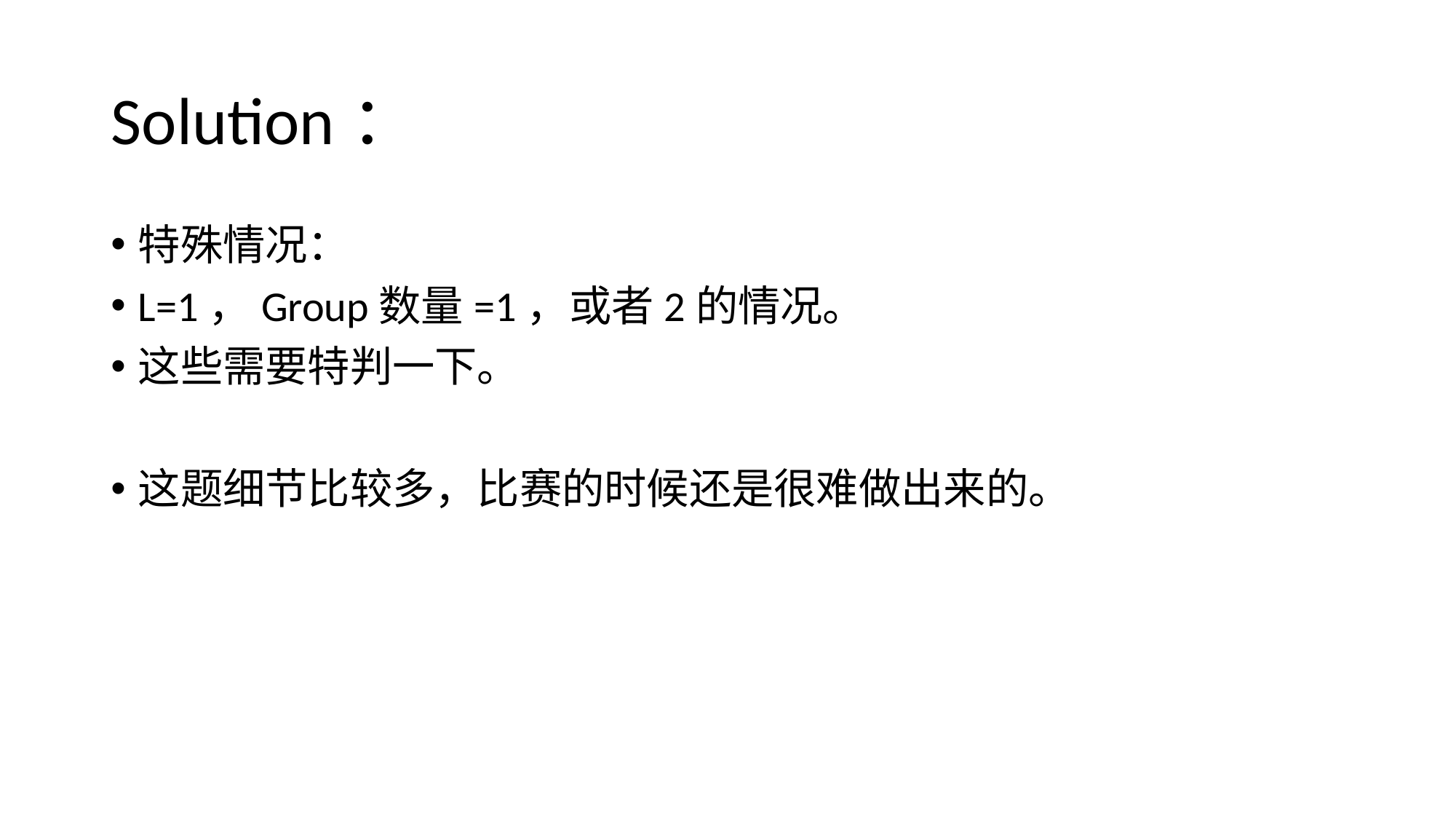

# Solution：
特殊情况：
L=1，Group数量=1，或者2的情况。
这些需要特判一下。

这题细节比较多，比赛的时候还是很难做出来的。